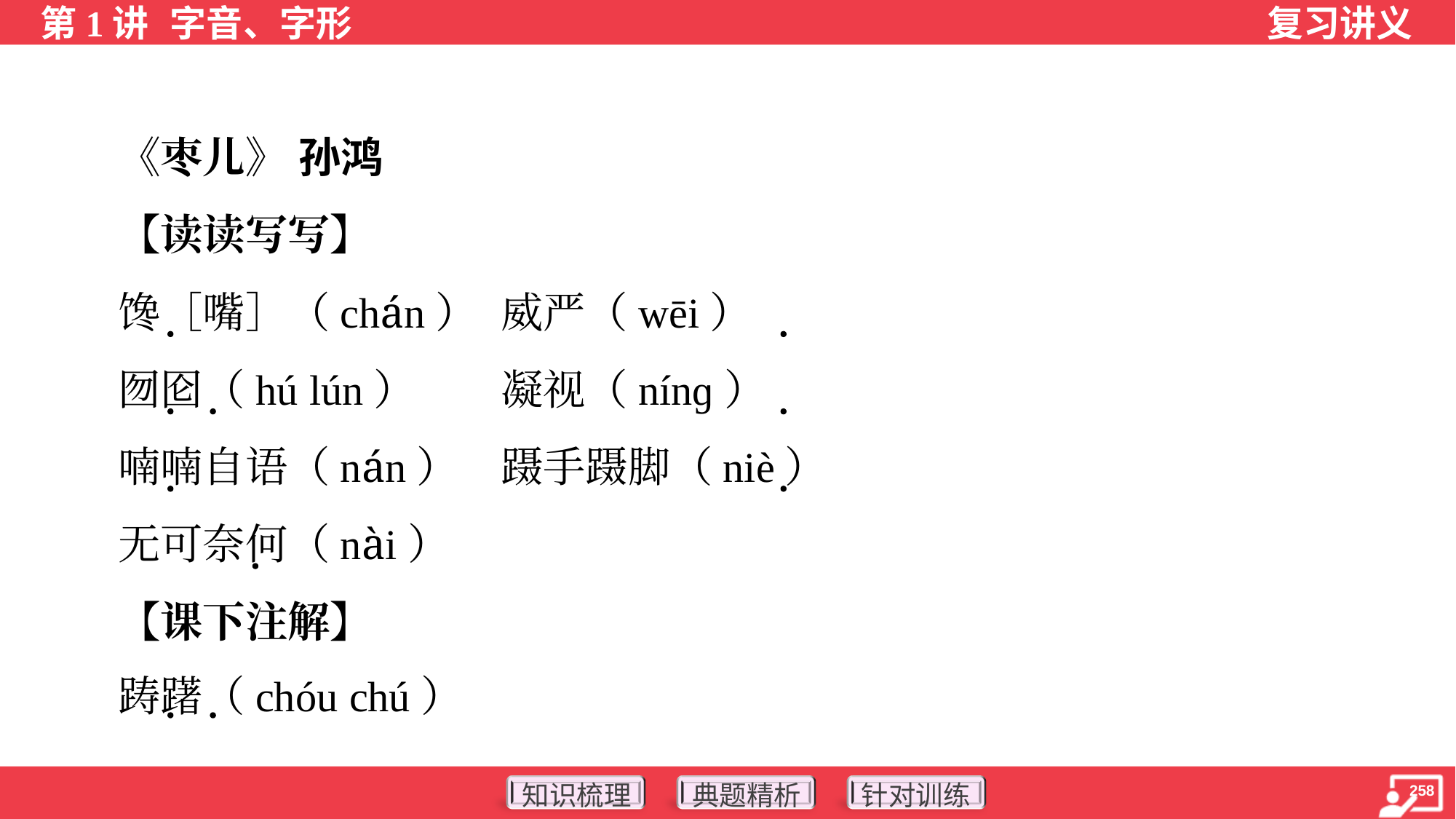

《枣儿》 孙鸿
    【读读写写】
    馋［嘴］（chán）	威严（wēi）
    囫囵（hú lún）	凝视（nínɡ）
    喃喃自语（nán）	蹑手蹑脚（niè）
    无可奈何（nài）
    【课下注解】
    踌躇（chóu chú）